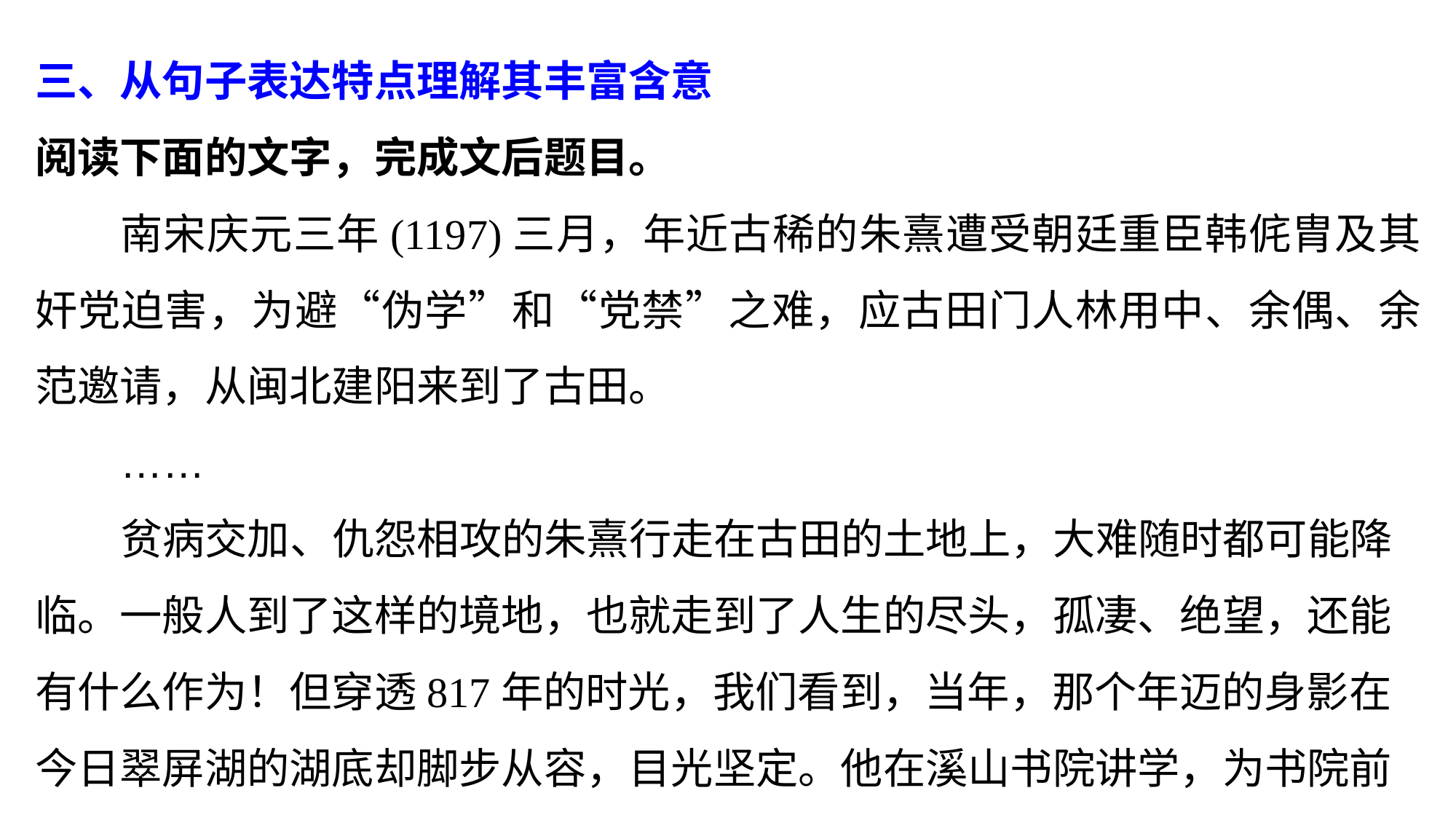

三、从句子表达特点理解其丰富含意
阅读下面的文字，完成文后题目。
南宋庆元三年(1197)三月，年近古稀的朱熹遭受朝廷重臣韩侂胄及其奸党迫害，为避“伪学”和“党禁”之难，应古田门人林用中、余偶、余范邀请，从闽北建阳来到了古田。
……
贫病交加、仇怨相攻的朱熹行走在古田的土地上，大难随时都可能降临。一般人到了这样的境地，也就走到了人生的尽头，孤凄、绝望，还能有什么作为！但穿透817年的时光，我们看到，当年，那个年迈的身影在今日翠屏湖的湖底却脚步从容，目光坚定。他在溪山书院讲学，为书院前的